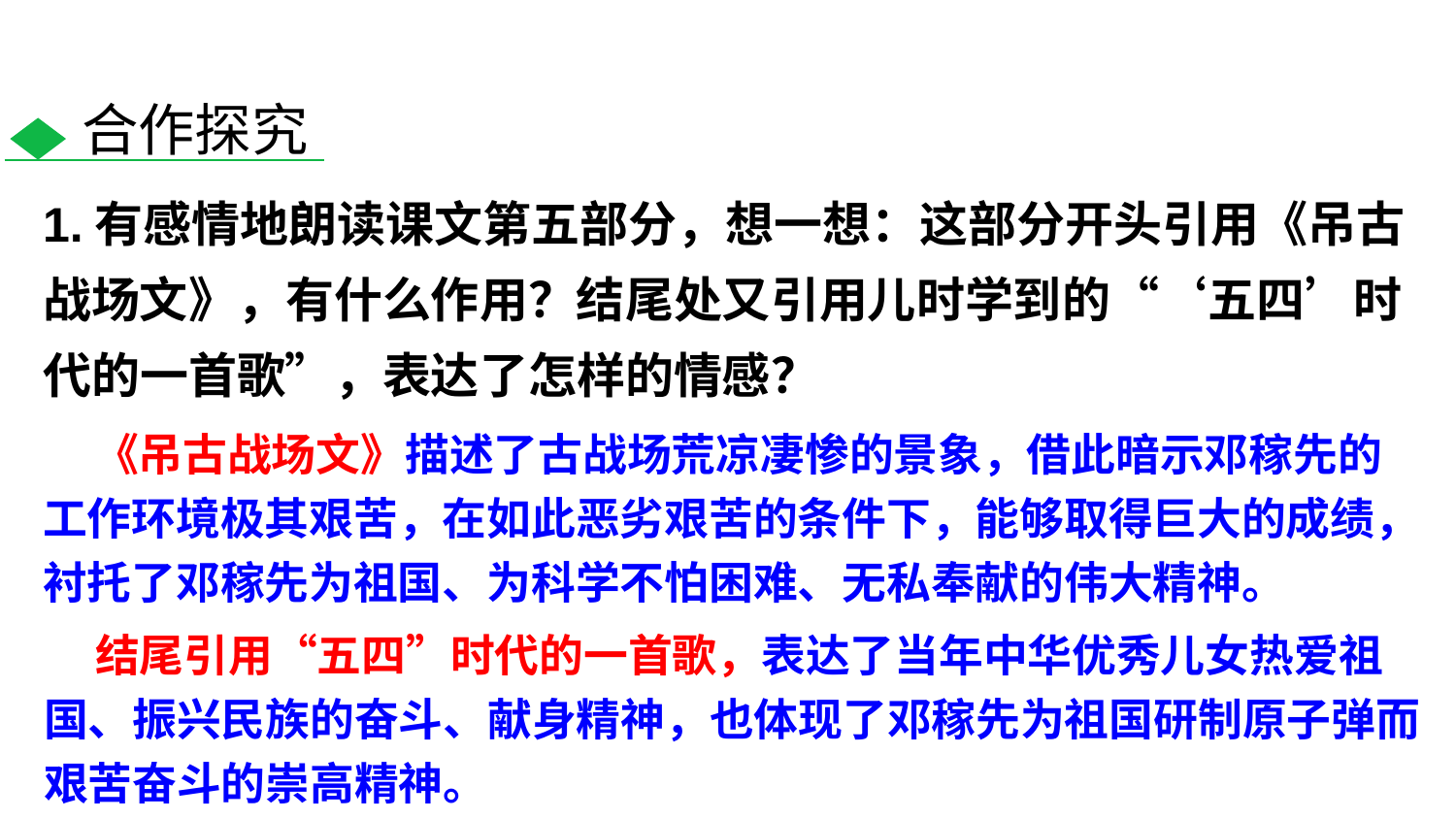

合作探究

1.有感情地朗读课文第五部分，想一想：这部分开头引用《吊古战场文》，有什么作用？结尾处又引用儿时学到的“‘五四’时代的一首歌”，表达了怎样的情感？
    《吊古战场文》描述了古战场荒凉凄惨的景象，借此暗示邓稼先的工作环境极其艰苦，在如此恶劣艰苦的条件下，能够取得巨大的成绩，衬托了邓稼先为祖国、为科学不怕困难、无私奉献的伟大精神。
    结尾引用“五四”时代的一首歌，表达了当年中华优秀儿女热爱祖国、振兴民族的奋斗、献身精神，也体现了邓稼先为祖国研制原子弹而艰苦奋斗的崇高精神。